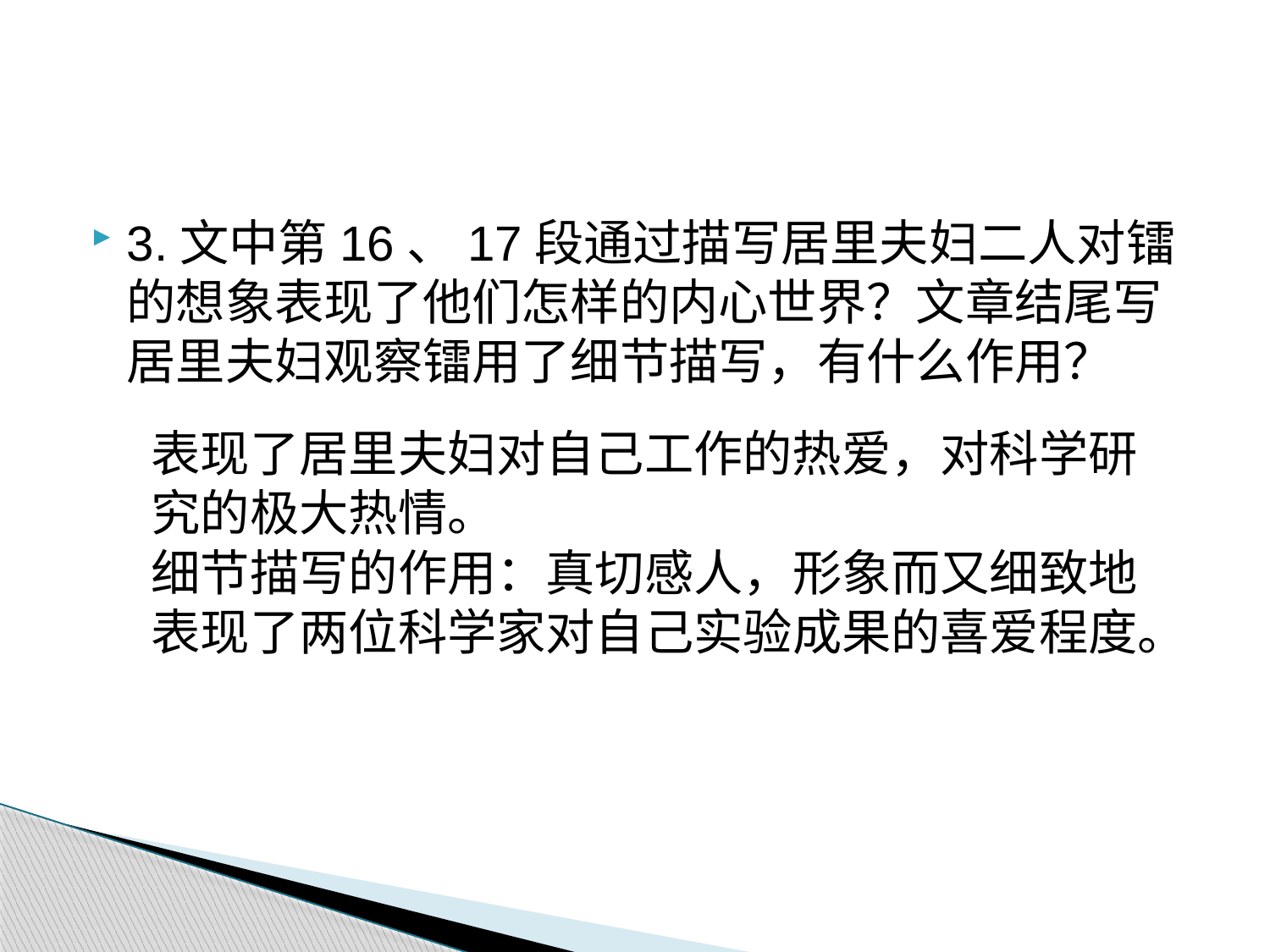

3.文中第16、17段通过描写居里夫妇二人对镭的想象表现了他们怎样的内心世界？文章结尾写居里夫妇观察镭用了细节描写，有什么作用？
表现了居里夫妇对自己工作的热爱，对科学研究的极大热情。
细节描写的作用：真切感人，形象而又细致地表现了两位科学家对自己实验成果的喜爱程度。